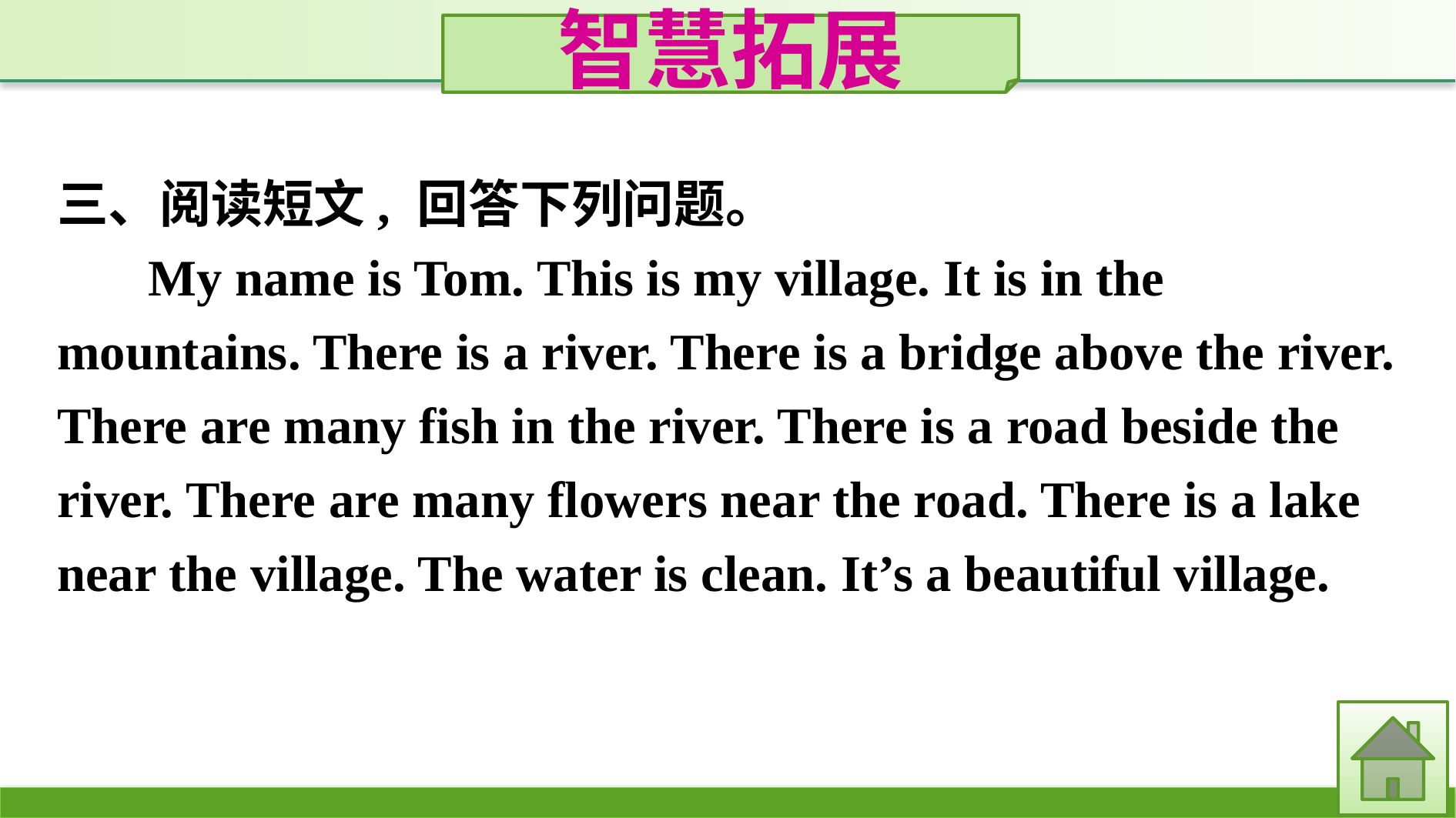

智慧拓展
三、阅读短文, 回答下列问题。
My name is Tom. This is my village. It is in the mountains. There is a river. There is a bridge above the river. There are many fish in the river. There is a road beside the river. There are many flowers near the road. There is a lake near the village. The water is clean. It’s a beautiful village.